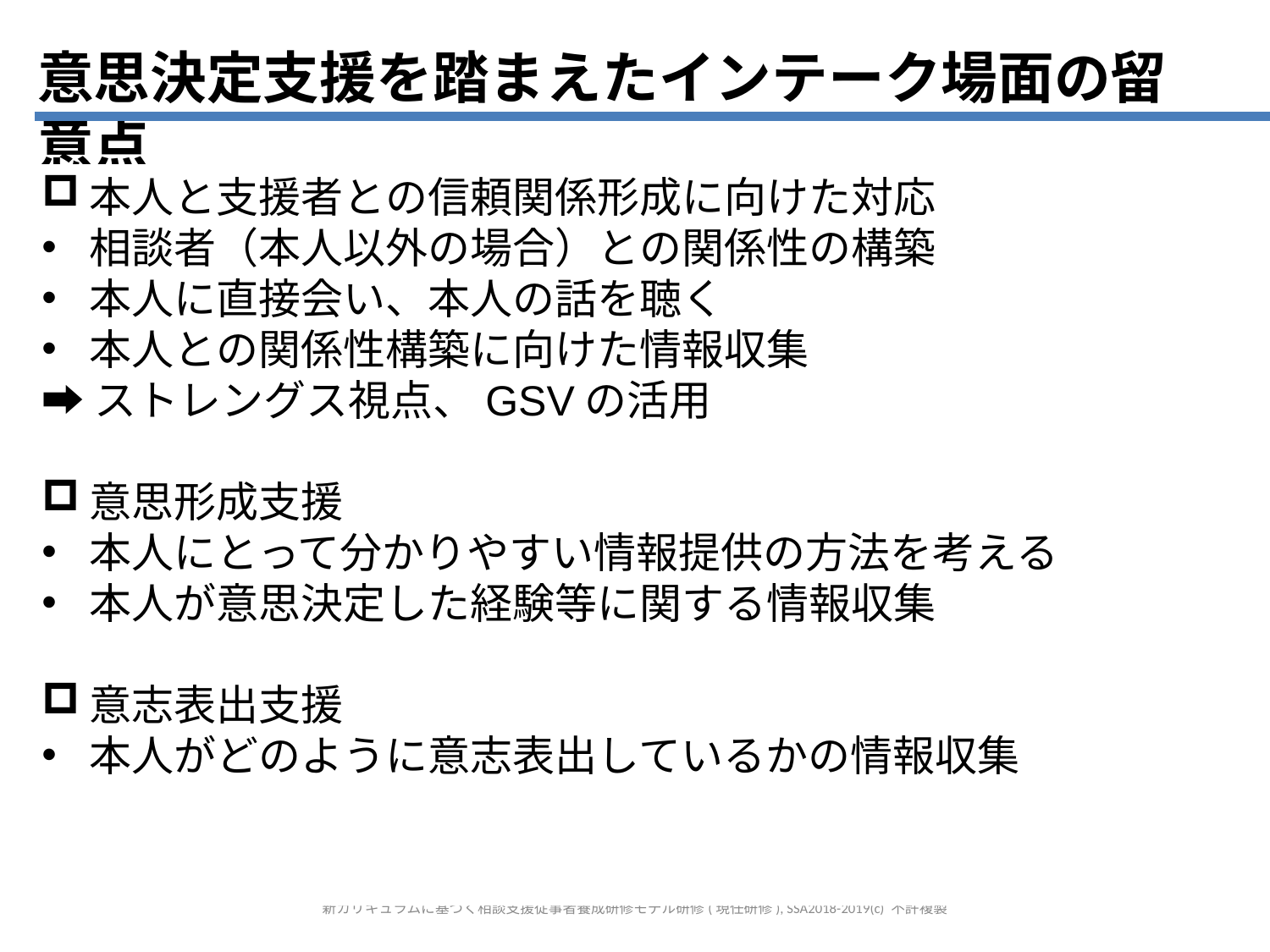

意思決定支援を踏まえたインテーク場面の留意点
本人と支援者との信頼関係形成に向けた対応
相談者（本人以外の場合）との関係性の構築
本人に直接会い、本人の話を聴く
本人との関係性構築に向けた情報収集
➡ストレングス視点、GSVの活用

意思形成支援
本人にとって分かりやすい情報提供の方法を考える
本人が意思決定した経験等に関する情報収集

意志表出支援
本人がどのように意志表出しているかの情報収集
新カリキュラムに基づく相談支援従事者養成研修モデル研修(現任研修), SSA2018-2019(c) 不許複製